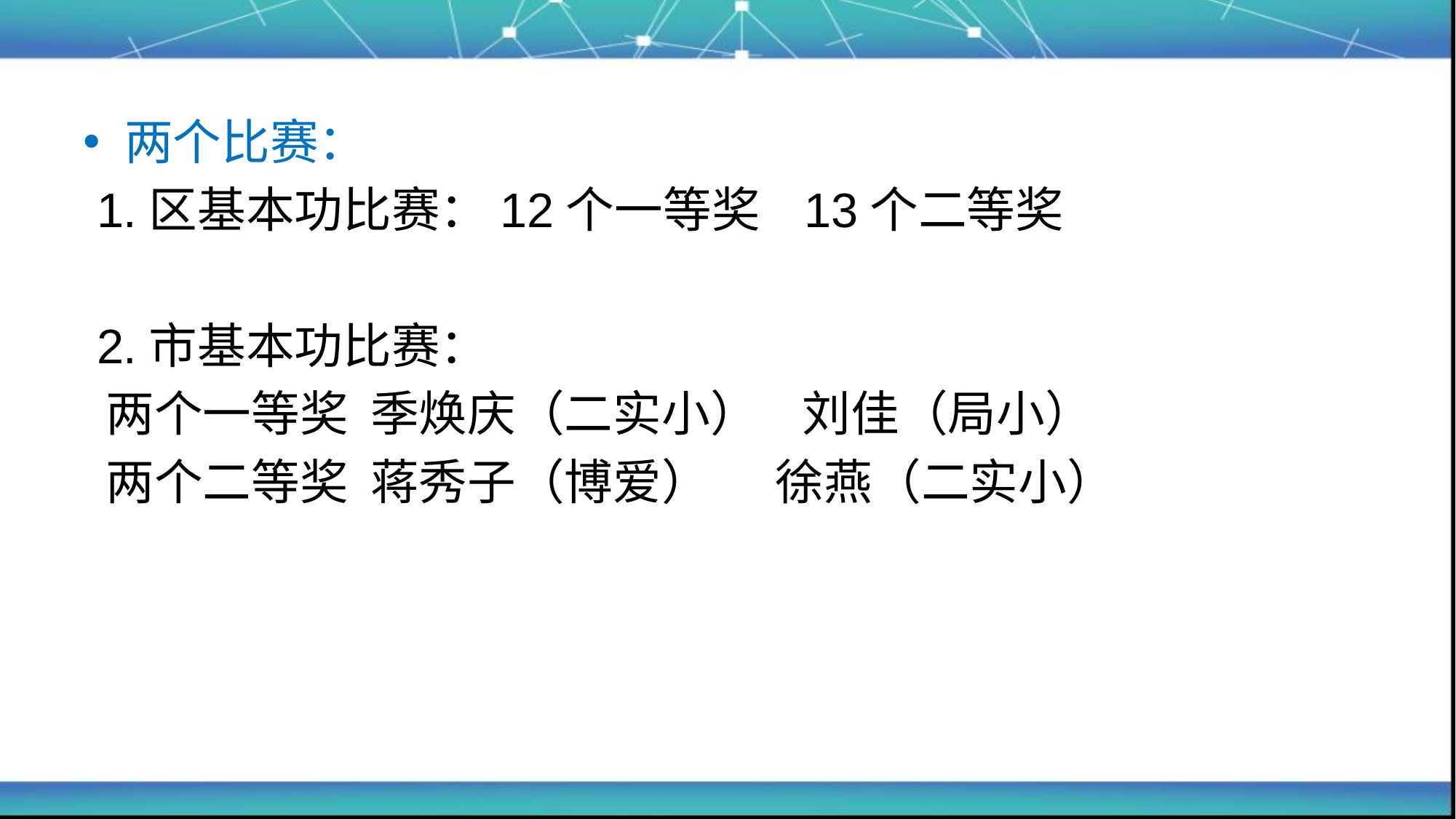

两个比赛：
 1.区基本功比赛：12个一等奖   13个二等奖

 2.市基本功比赛：
 两个一等奖  季焕庆（二实小）    刘佳（局小）
 两个二等奖  蒋秀子（博爱）      徐燕（二实小）